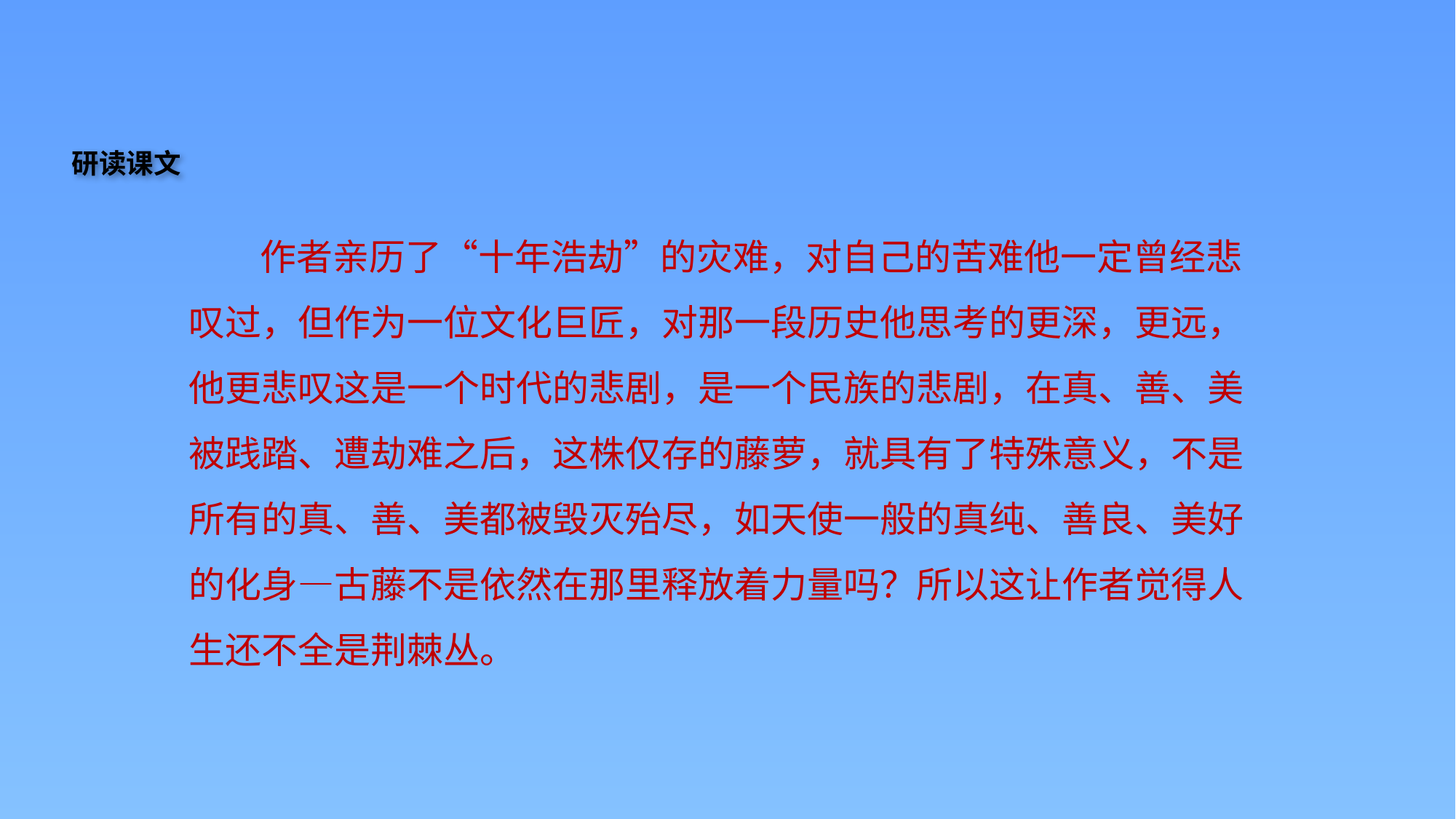

研读课文
 作者亲历了“十年浩劫”的灾难，对自己的苦难他一定曾经悲叹过，但作为一位文化巨匠，对那一段历史他思考的更深，更远，他更悲叹这是一个时代的悲剧，是一个民族的悲剧，在真、善、美被践踏、遭劫难之后，这株仅存的藤萝，就具有了特殊意义，不是所有的真、善、美都被毁灭殆尽，如天使一般的真纯、善良、美好的化身—古藤不是依然在那里释放着力量吗？所以这让作者觉得人生还不全是荆棘丛。